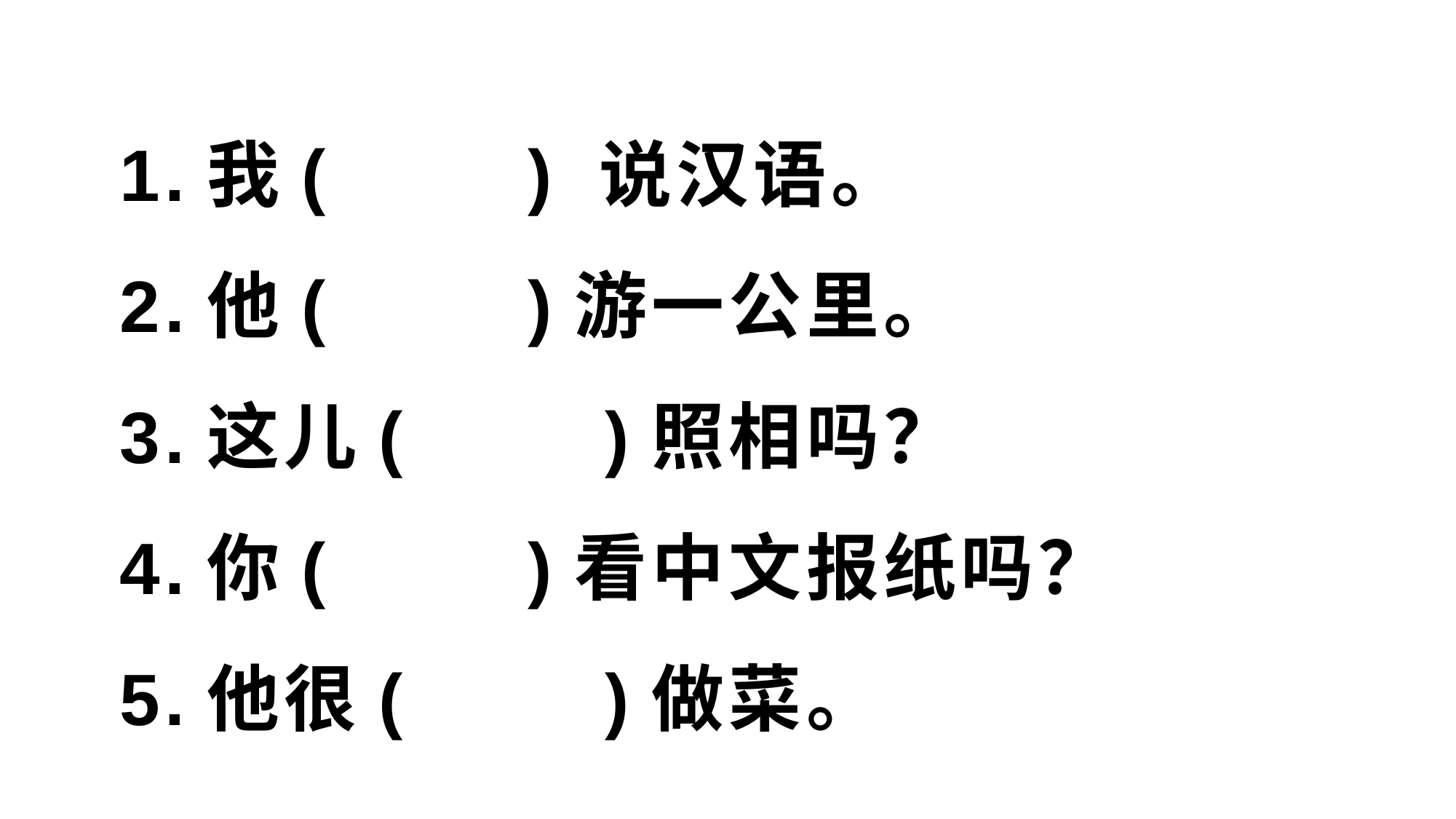

1.我(        ) 说汉语。
2.他(        )游一公里。
3.这儿(        )照相吗？
4.你(        )看中文报纸吗？
5.他很(        )做菜。